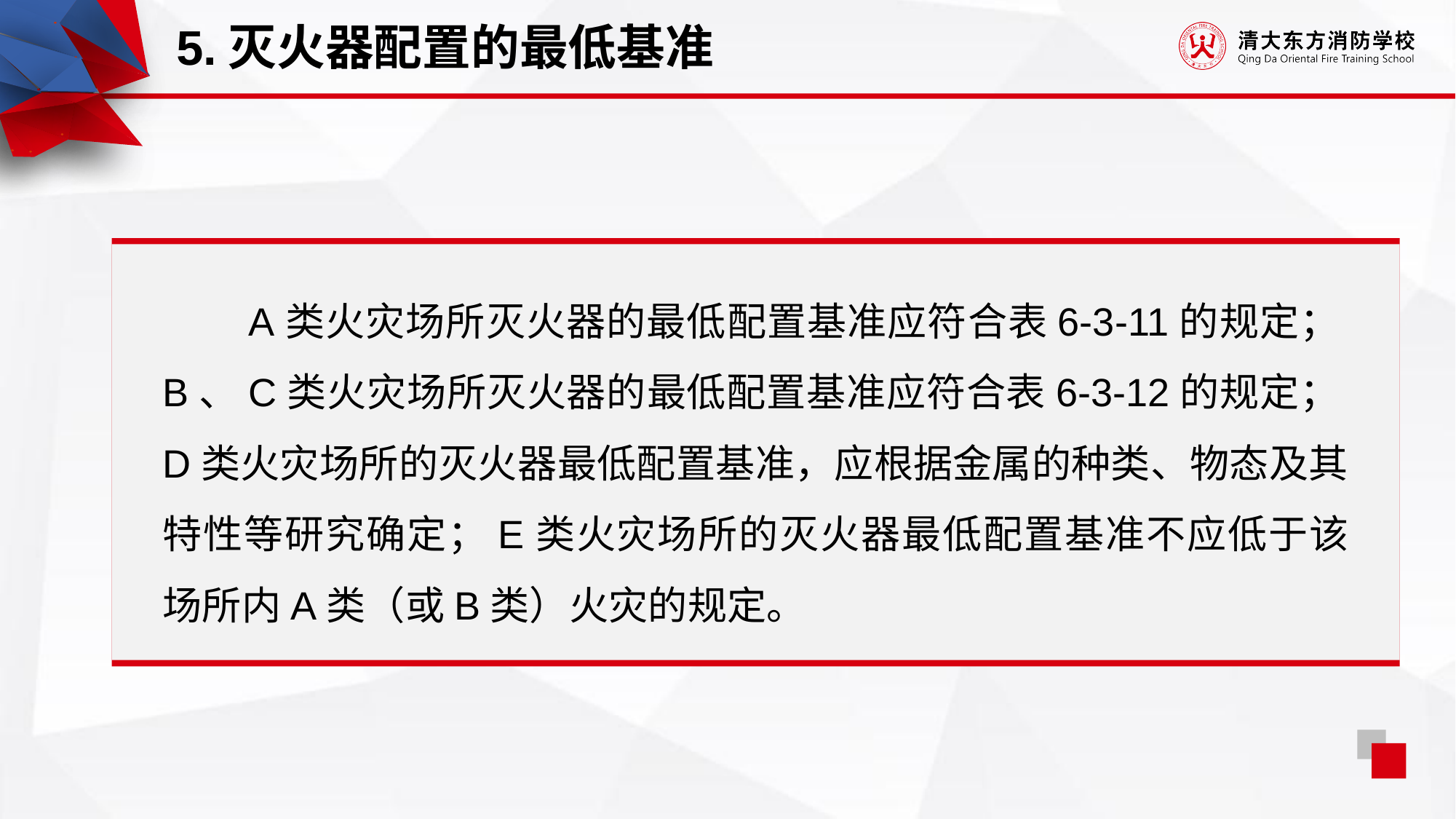

5.灭火器配置的最低基准

A类火灾场所灭火器的最低配置基准应符合表6-3-11的规定；B、C类火灾场所灭火器的最低配置基准应符合表6-3-12的规定；D类火灾场所的灭火器最低配置基准，应根据金属的种类、物态及其特性等研究确定；E类火灾场所的灭火器最低配置基准不应低于该场所内A类（或B类）火灾的规定。